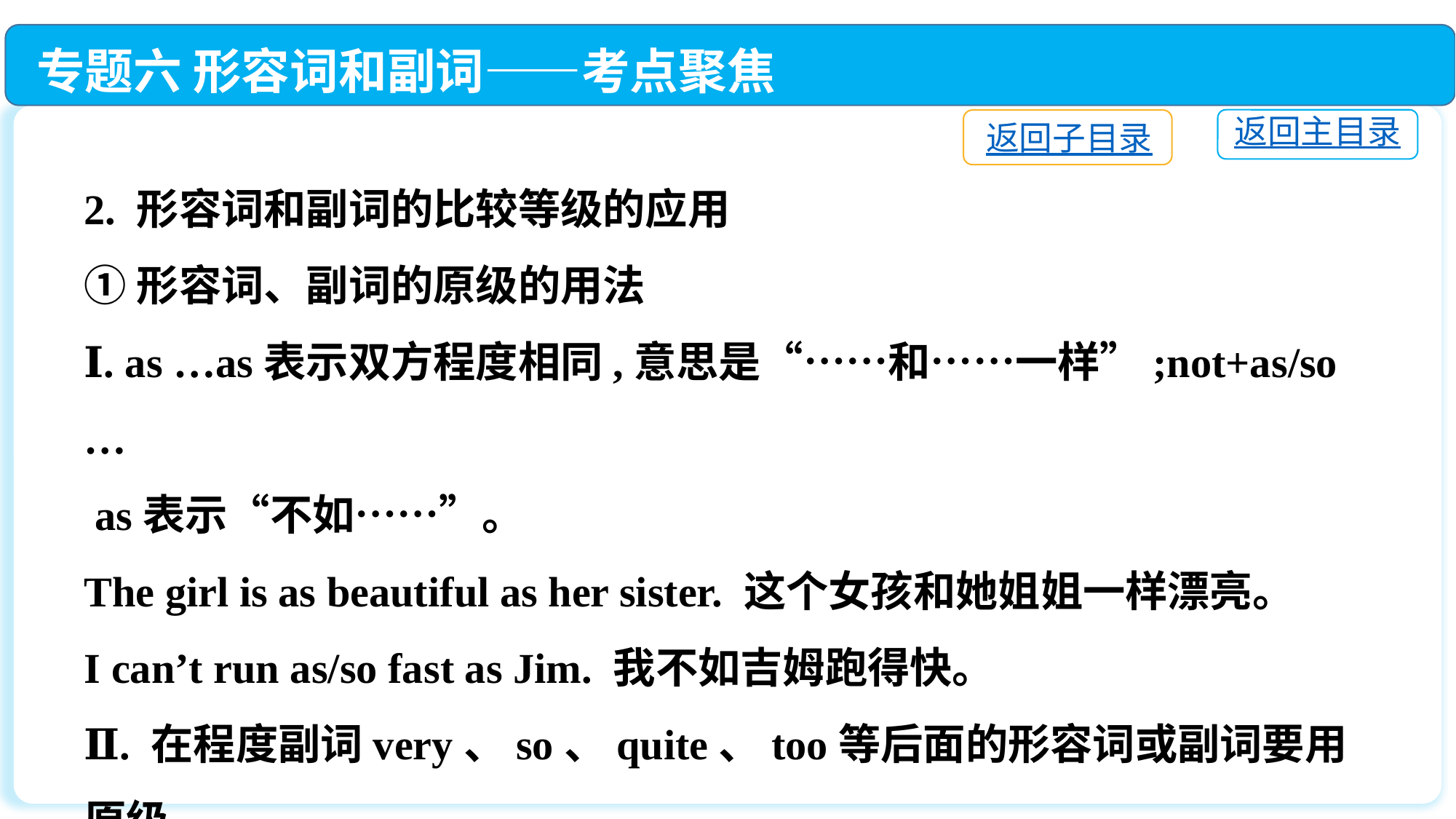

专题六 形容词和副词——考点聚焦

返回主目录

返回子目录
2. 形容词和副词的比较等级的应用
①形容词、副词的原级的用法
Ⅰ. as …as表示双方程度相同,意思是“……和……一样”;not+as/so …
 as表示“不如……”。
The girl is as beautiful as her sister. 这个女孩和她姐姐一样漂亮。
I can’t run as/so fast as Jim. 我不如吉姆跑得快。
Ⅱ. 在程度副词very、so、quite、too等后面的形容词或副词要用原级。
This box is too heavy. 这个箱子太重了。